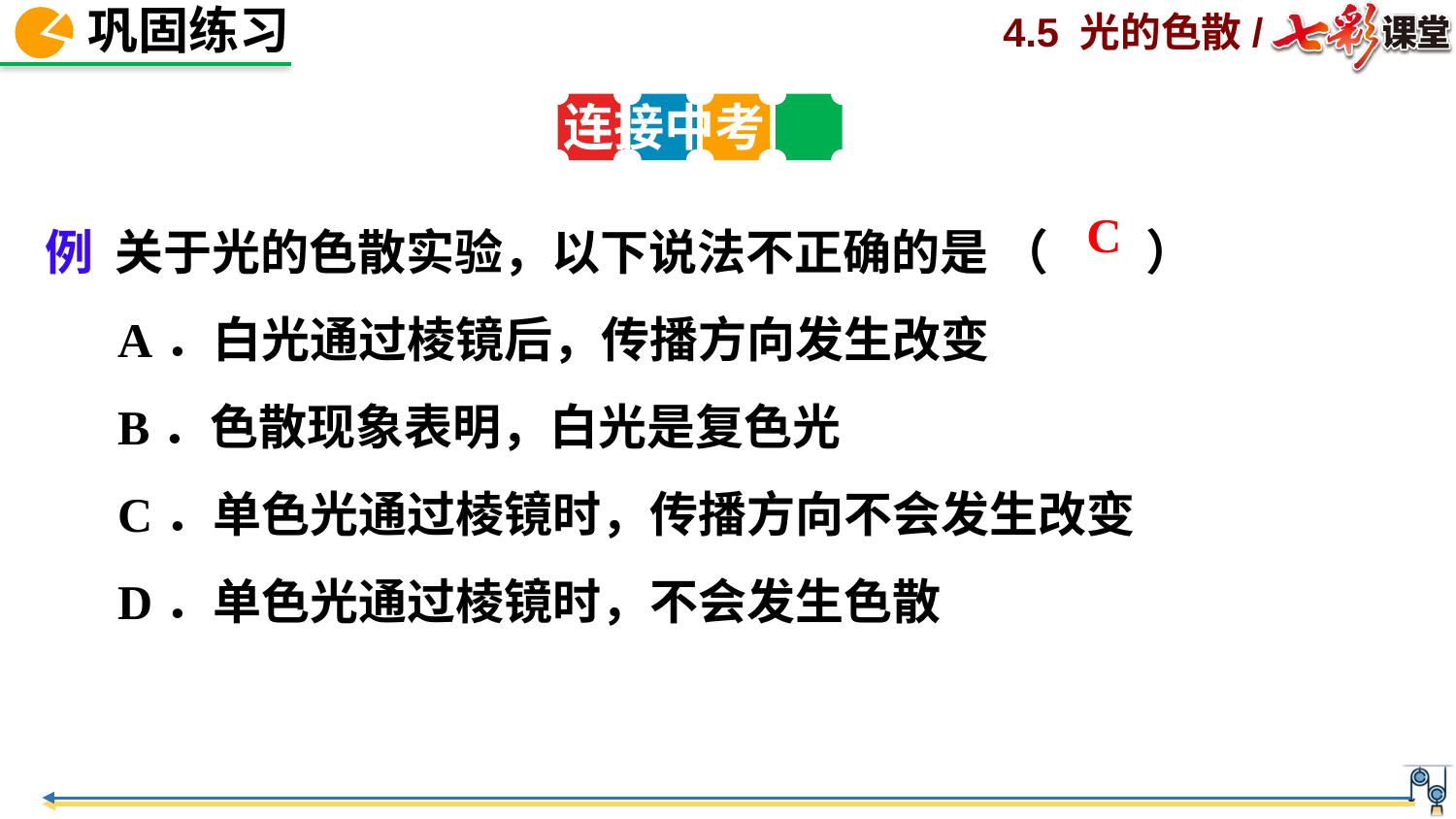

连接中考

例  关于光的色散实验，以下说法不正确的是 （　　）
A．白光通过棱镜后，传播方向发生改变
B．色散现象表明，白光是复色光
C．单色光通过棱镜时，传播方向不会发生改变
D．单色光通过棱镜时，不会发生色散
C